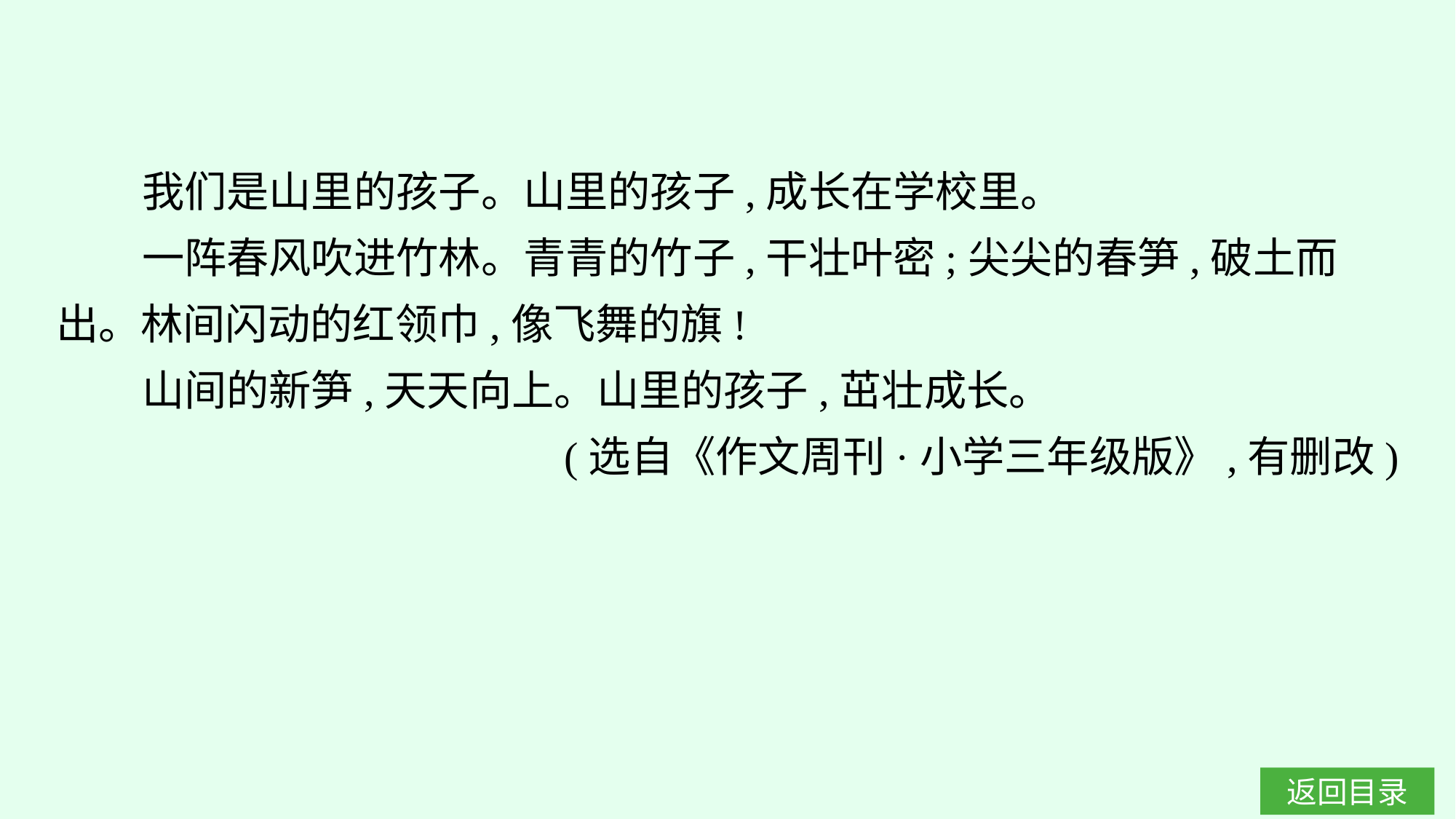

我们是山里的孩子。山里的孩子,成长在学校里。
一阵春风吹进竹林。青青的竹子,干壮叶密;尖尖的春笋,破土而出。林间闪动的红领巾,像飞舞的旗!
山间的新笋,天天向上。山里的孩子,茁壮成长。
(选自《作文周刊·小学三年级版》,有删改)